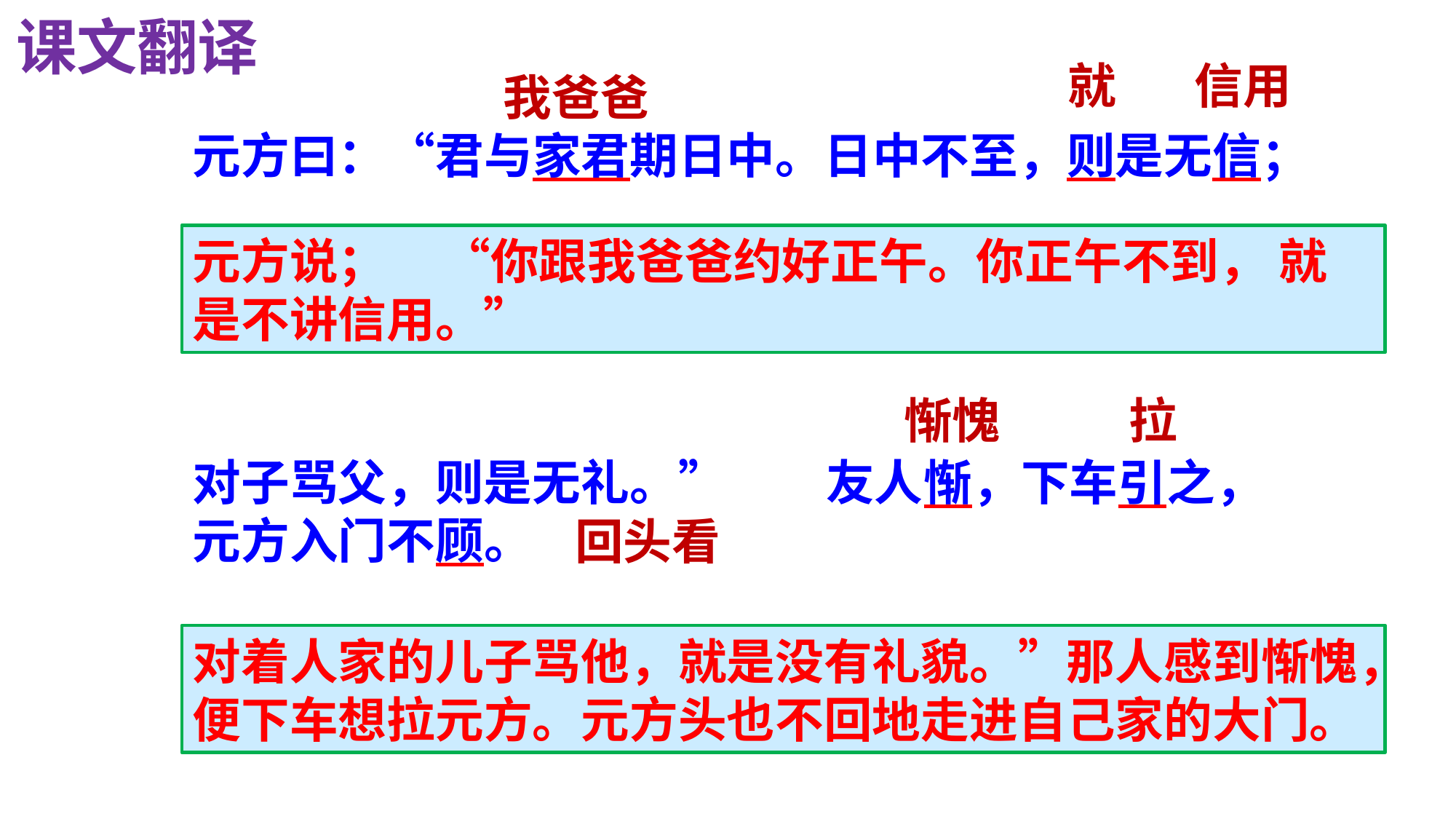

课文翻译
就
信用
我爸爸
元方曰：“君与家君期日中。日中不至，则是无信；
元方说；     “你跟我爸爸约好正午。你正午不到， 就是不讲信用。”
惭愧
拉
对子骂父，则是无礼。”         友人惭，下车引之，元方入门不顾。
回头看
对着人家的儿子骂他，就是没有礼貌。”那人感到惭愧，便下车想拉元方。元方头也不回地走进自己家的大门。